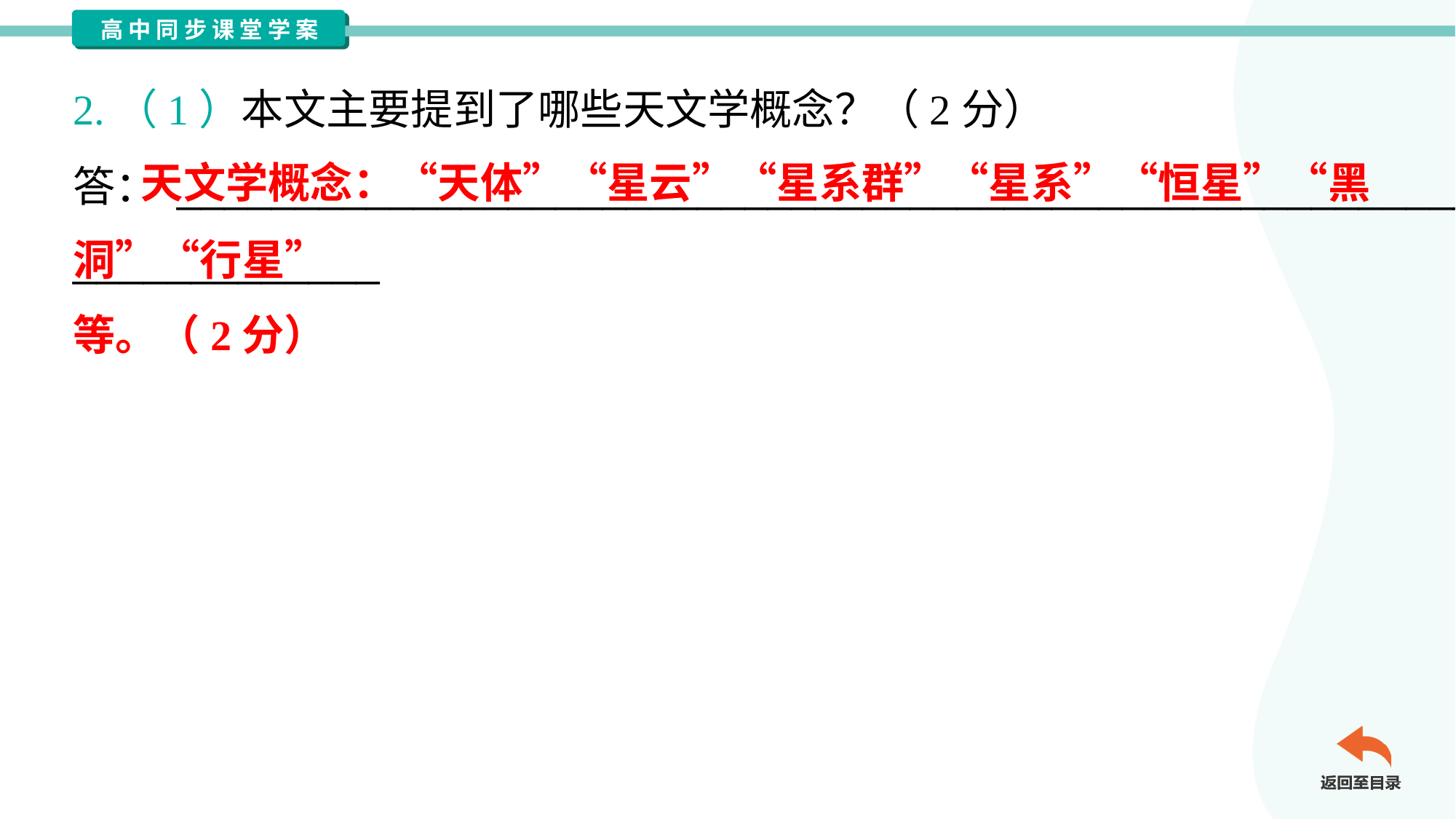

2.（1）本文主要提到了哪些天文学概念？（2分）
答： ________________________________________________________
_____________
      天文学概念：“天体”“星云”“星系群”“星系”“恒星”“黑洞”“行星”
等。（2分）